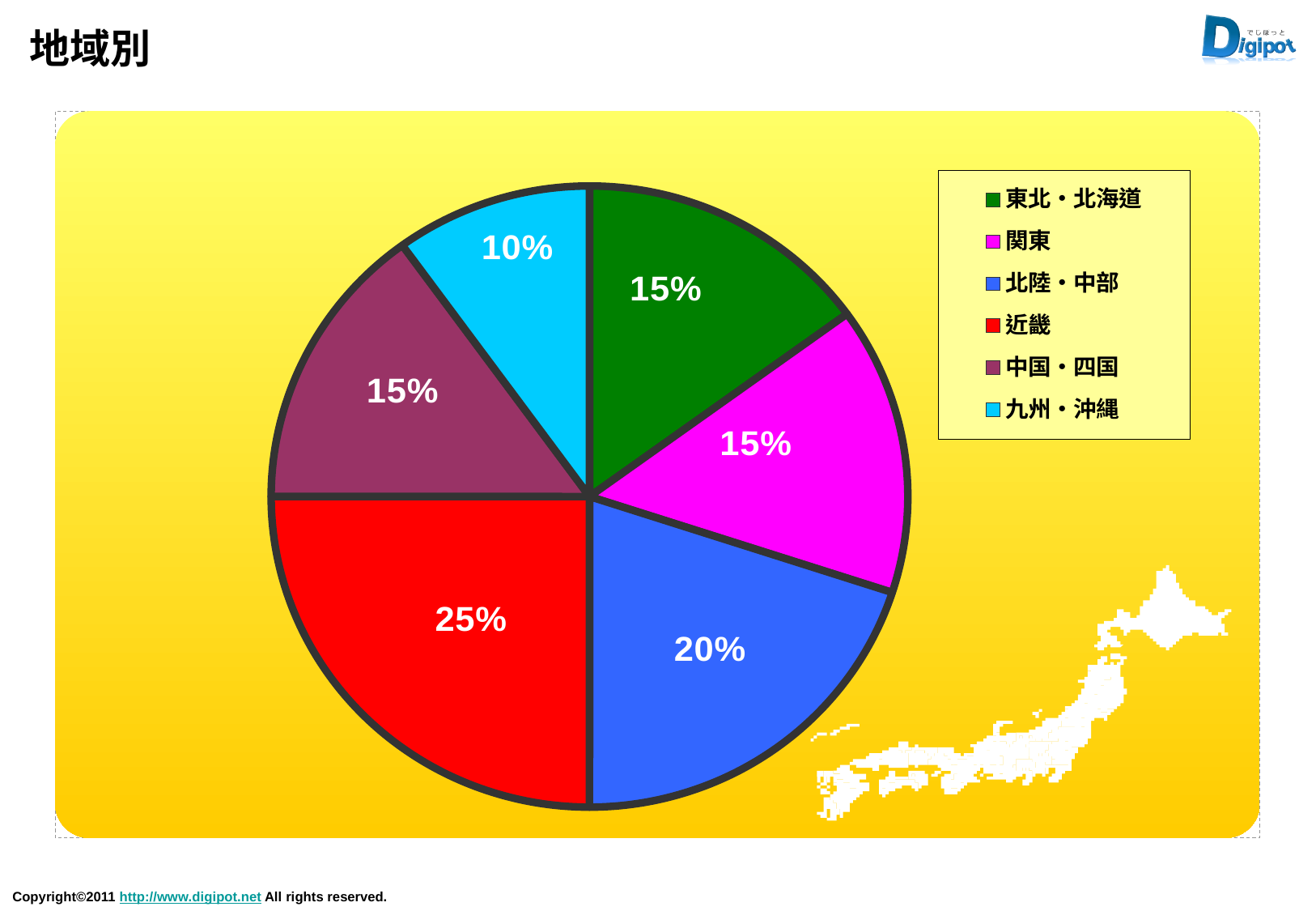

# 地域別

### Chart

| Category | 項目1 |  |  |  |  |
|---|---|---|---|---|---|
| 東北・北海道 | 15.0 | None | None | None | None |
| 関東 | 15.0 | None | None | None | None |
| 北陸・中部 | 20.0 | None | None | None | None |
| 近畿 | 25.0 | None | None | None | None |
| 中国・四国 | 15.0 | None | None | None | None |
| 九州・沖縄 | 10.0 | None | None | None | None |